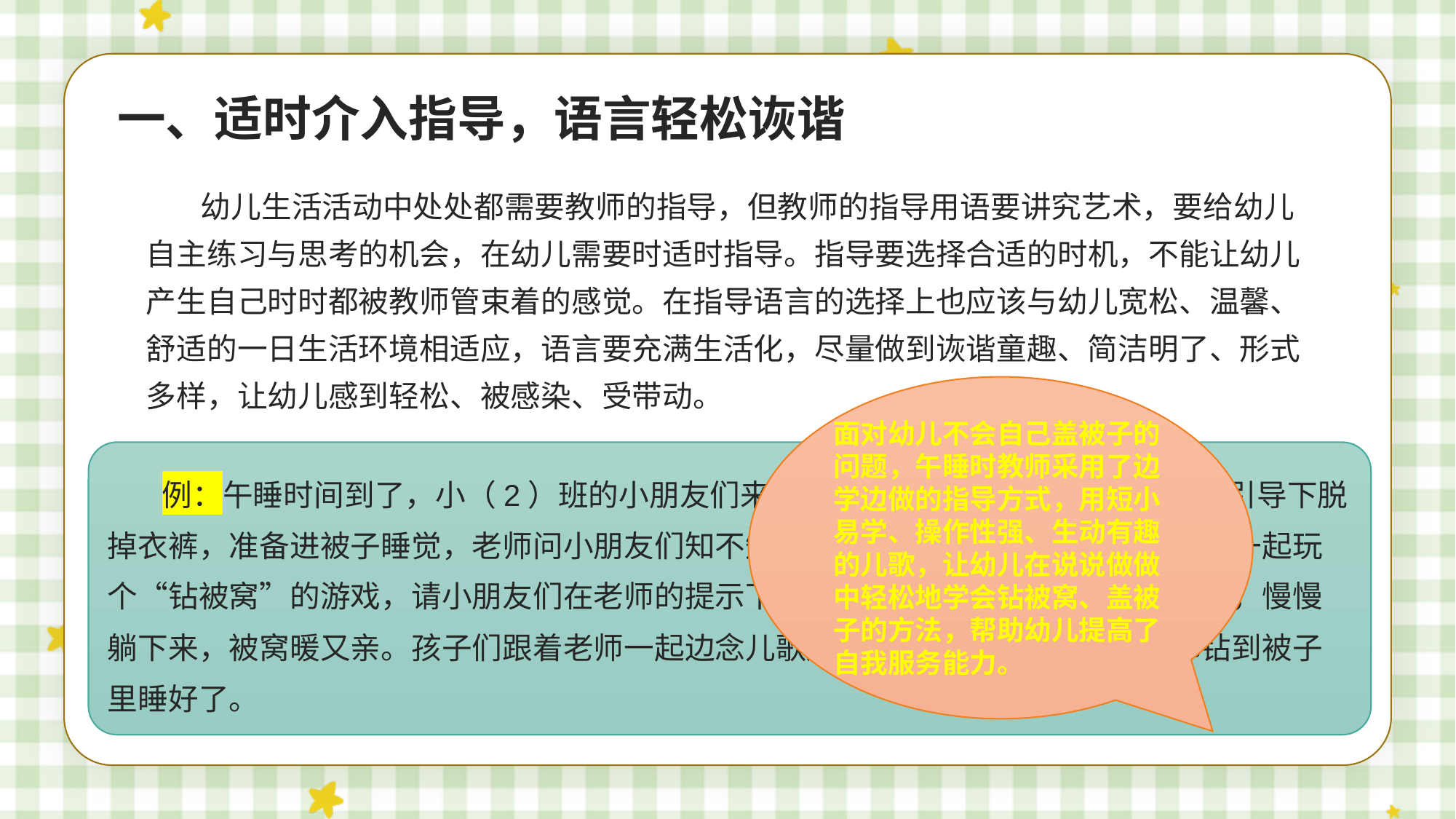

一、适时介入指导，语言轻松诙谐
幼儿生活活动中处处都需要教师的指导，但教师的指导用语要讲究艺术，要给幼儿自主练习与思考的机会，在幼儿需要时适时指导。指导要选择合适的时机，不能让幼儿产生自己时时都被教师管束着的感觉。在指导语言的选择上也应该与幼儿宽松、温馨、舒适的一日生活环境相适应，语言要充满生活化，尽量做到诙谐童趣、简洁明了、形式多样，让幼儿感到轻松、被感染、受带动。
面对幼儿不会自己盖被子的问题，午睡时教师采用了边学边做的指导方式，用短小易学、操作性强、生动有趣的儿歌，让幼儿在说说做做中轻松地学会钻被窝、盖被子的方法，帮助幼儿提高了自我服务能力。
例：午睡时间到了，小（2）班的小朋友们来到寝室里自己的小床边，在老师的引导下脱掉衣裤，准备进被子睡觉，老师问小朋友们知不知道怎样盖好被子睡午觉，提议大家一起玩个“钻被窝”的游戏，请小朋友们在老师的提示下做动作：打开一扇门，坐下把脚伸，慢慢躺下来，被窝暖又亲。孩子们跟着老师一起边念儿歌边做动作，一会儿全班幼儿都钻到被子里睡好了。